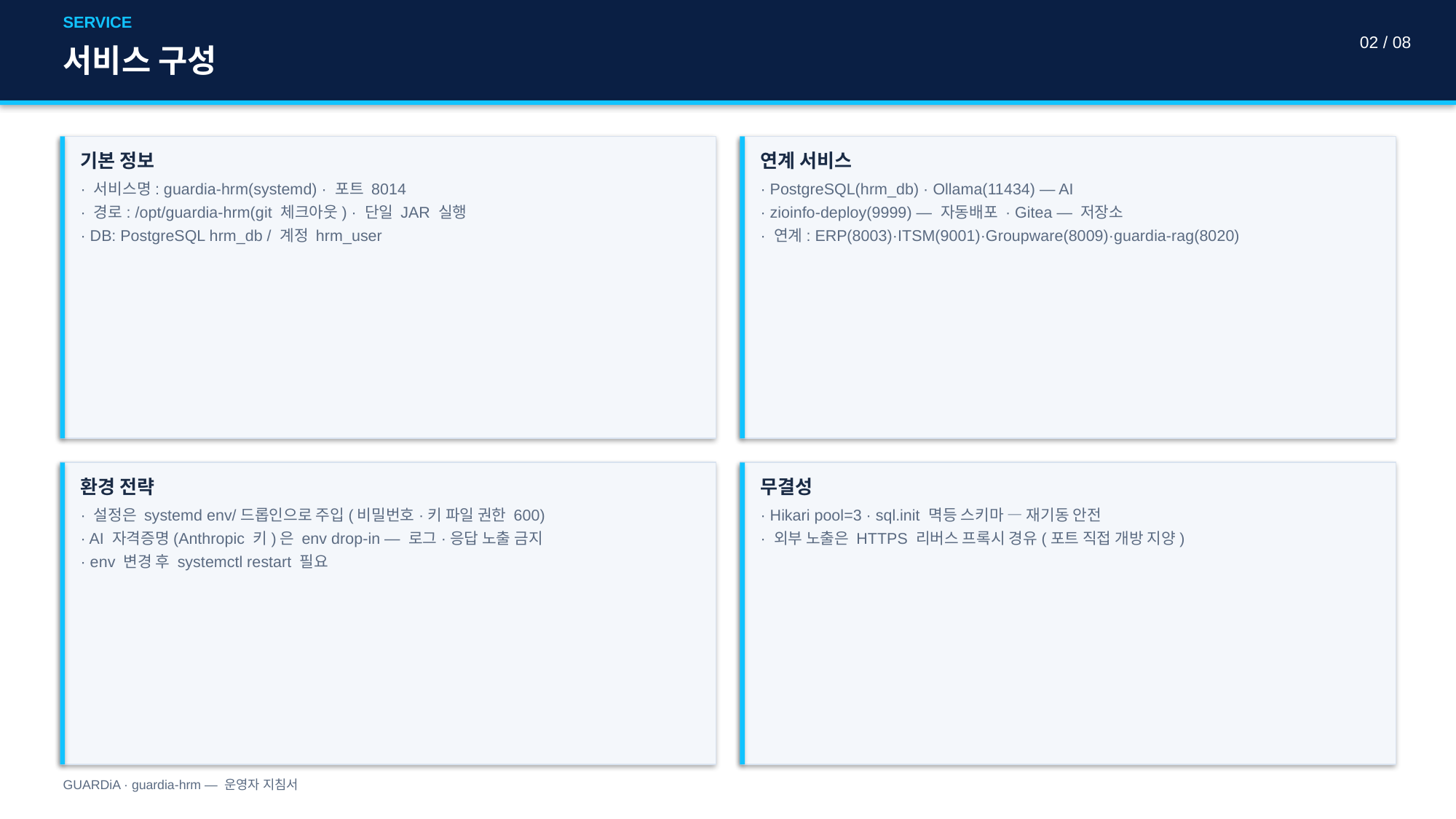

SERVICE
02 / 08
서비스 구성

기본 정보
· 서비스명: guardia-hrm(systemd) · 포트 8014
· 경로: /opt/guardia-hrm(git 체크아웃) · 단일 JAR 실행
· DB: PostgreSQL hrm_db / 계정 hrm_user
연계 서비스
· PostgreSQL(hrm_db) · Ollama(11434) — AI
· zioinfo-deploy(9999) — 자동배포 · Gitea — 저장소
· 연계: ERP(8003)·ITSM(9001)·Groupware(8009)·guardia-rag(8020)

환경 전략
· 설정은 systemd env/드롭인으로 주입(비밀번호·키 파일 권한 600)
· AI 자격증명(Anthropic 키)은 env drop-in — 로그·응답 노출 금지
· env 변경 후 systemctl restart 필요
무결성
· Hikari pool=3 · sql.init 멱등 스키마 — 재기동 안전
· 외부 노출은 HTTPS 리버스 프록시 경유(포트 직접 개방 지양)
GUARDiA · guardia-hrm — 운영자 지침서